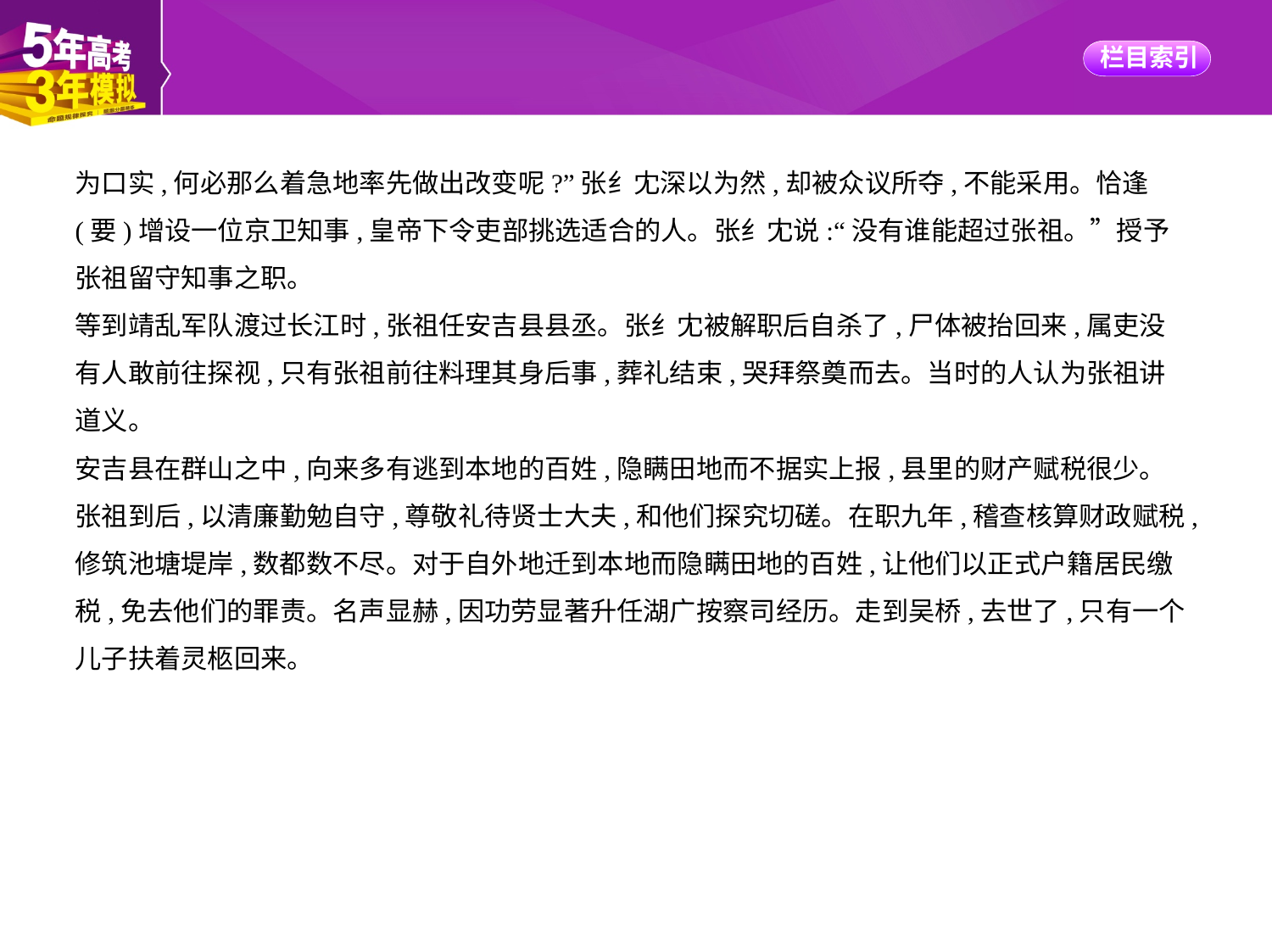

为口实,何必那么着急地率先做出改变呢?”张纟冘深以为然,却被众议所夺,不能采用。恰逢
(要)增设一位京卫知事,皇帝下令吏部挑选适合的人。张纟冘说:“没有谁能超过张祖。”授予
张祖留守知事之职。
等到靖乱军队渡过长江时,张祖任安吉县县丞。张纟冘被解职后自杀了,尸体被抬回来,属吏没
有人敢前往探视,只有张祖前往料理其身后事,葬礼结束,哭拜祭奠而去。当时的人认为张祖讲
道义。
安吉县在群山之中,向来多有逃到本地的百姓,隐瞒田地而不据实上报,县里的财产赋税很少。
张祖到后,以清廉勤勉自守,尊敬礼待贤士大夫,和他们探究切磋。在职九年,稽查核算财政赋税,
修筑池塘堤岸,数都数不尽。对于自外地迁到本地而隐瞒田地的百姓,让他们以正式户籍居民缴
税,免去他们的罪责。名声显赫,因功劳显著升任湖广按察司经历。走到吴桥,去世了,只有一个
儿子扶着灵柩回来。